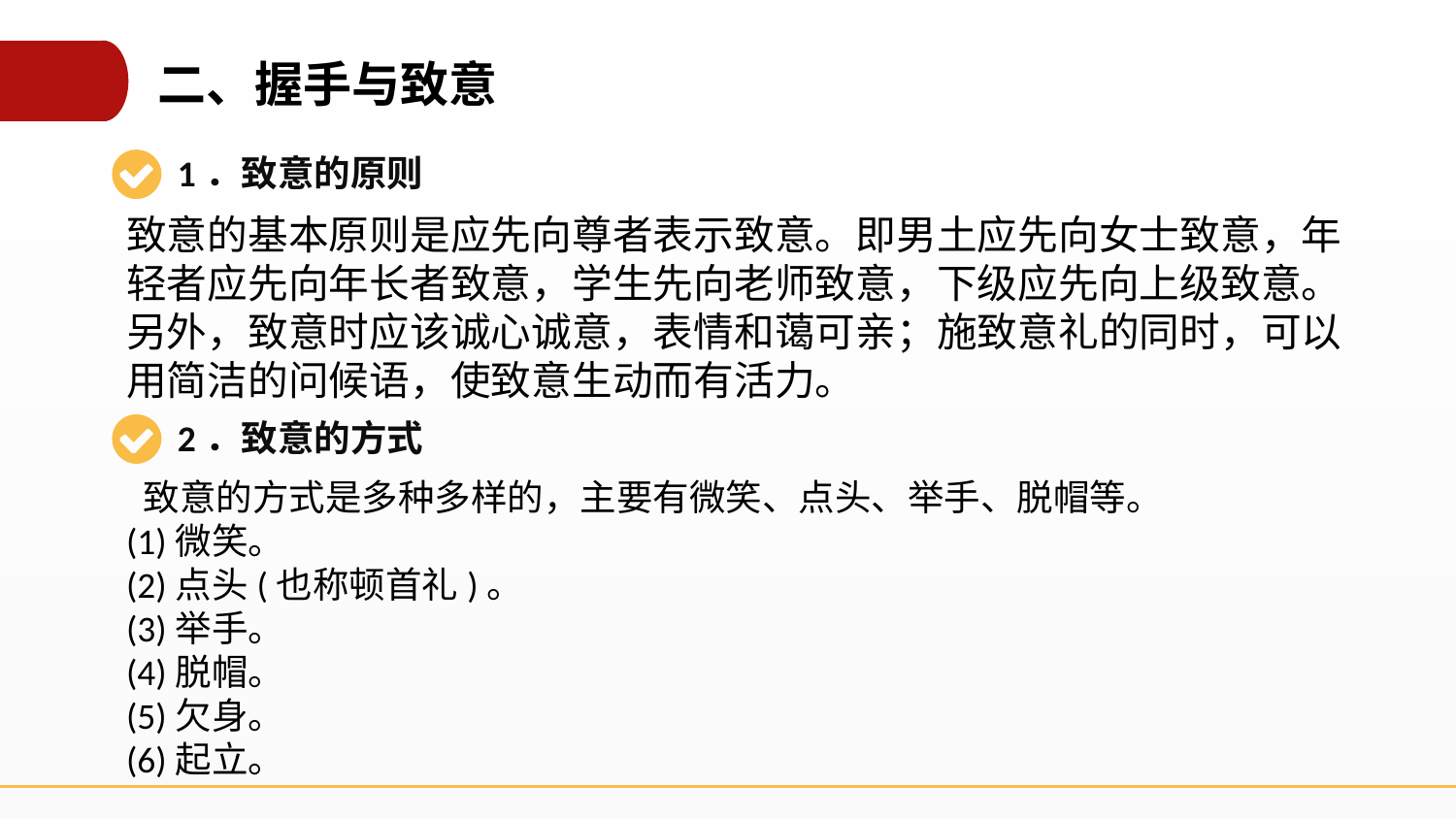

二、握手与致意

1．致意的原则
致意的基本原则是应先向尊者表示致意。即男土应先向女士致意，年轻者应先向年长者致意，学生先向老师致意，下级应先向上级致意。 另外，致意时应该诚心诚意，表情和蔼可亲；施致意礼的同时，可以用简洁的问候语，使致意生动而有活力。

2．致意的方式
 致意的方式是多种多样的，主要有微笑、点头、举手、脱帽等。
(1)微笑。
(2)点头(也称顿首礼)。
(3)举手。
(4)脱帽。
(5)欠身。
(6)起立。